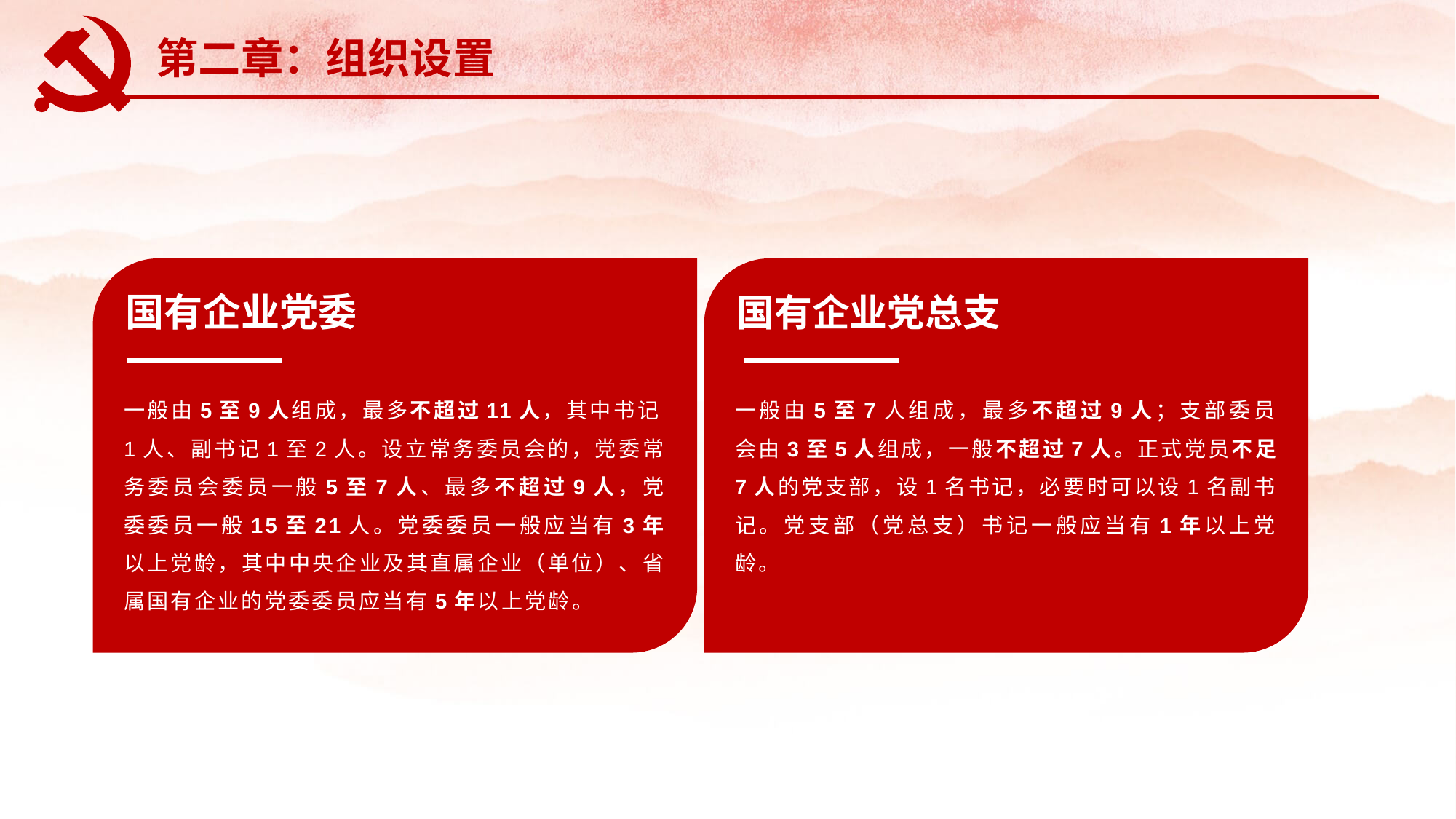

第二章：组织设置

国有企业党委
一般由5至9人组成，最多不超过11人，其中书记1人、副书记1至2人。设立常务委员会的，党委常务委员会委员一般5至7人、最多不超过9人，党委委员一般15至21人。党委委员一般应当有3年以上党龄，其中中央企业及其直属企业（单位）、省属国有企业的党委委员应当有5年以上党龄。

国有企业党总支
一般由5至7人组成，最多不超过9人；支部委员会由3至5人组成，一般不超过7人。正式党员不足7人的党支部，设1名书记，必要时可以设1名副书记。党支部（党总支）书记一般应当有1年以上党龄。